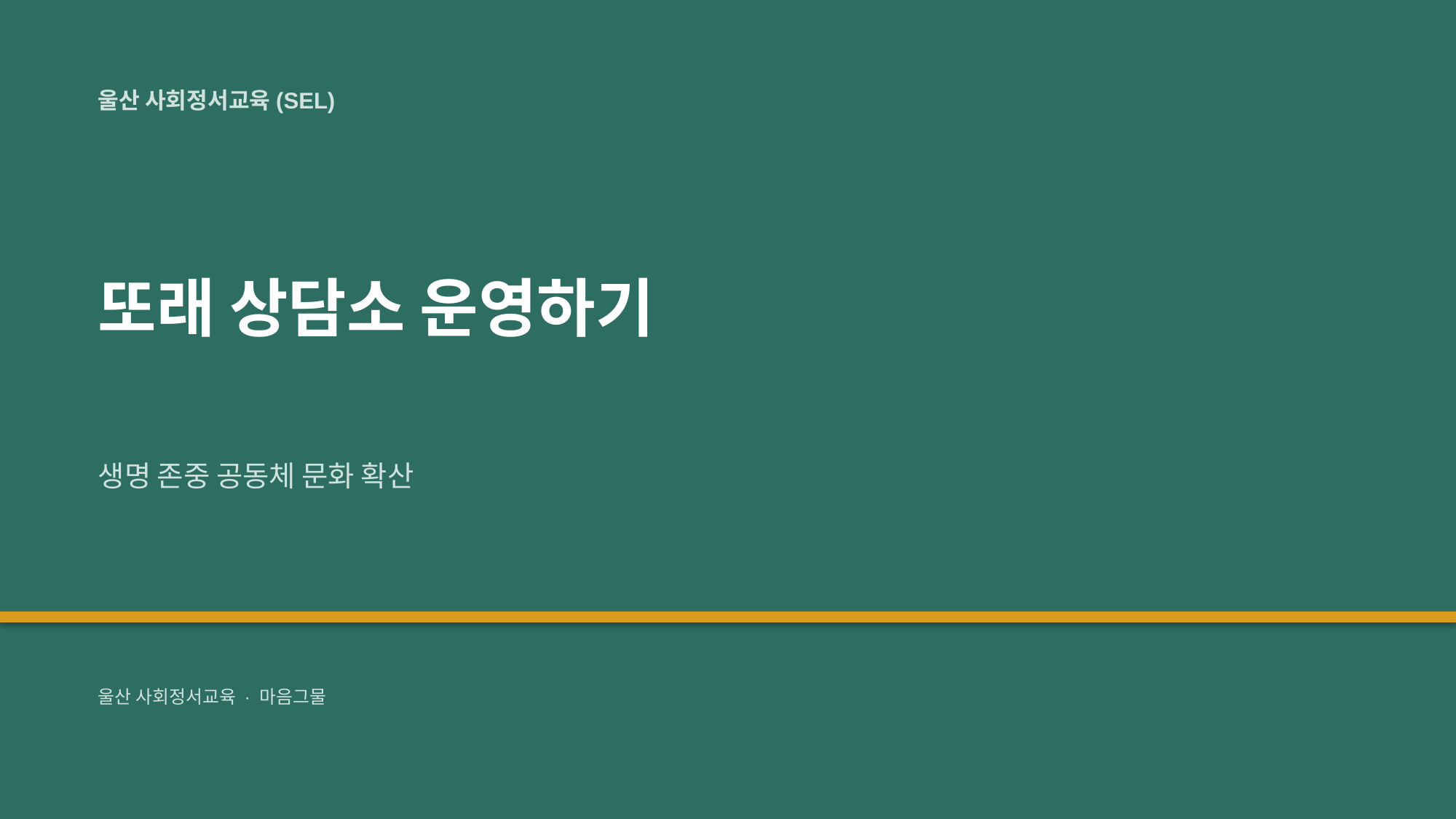

울산 사회정서교육(SEL)
또래 상담소 운영하기
생명 존중 공동체 문화 확산

울산 사회정서교육 · 마음그물